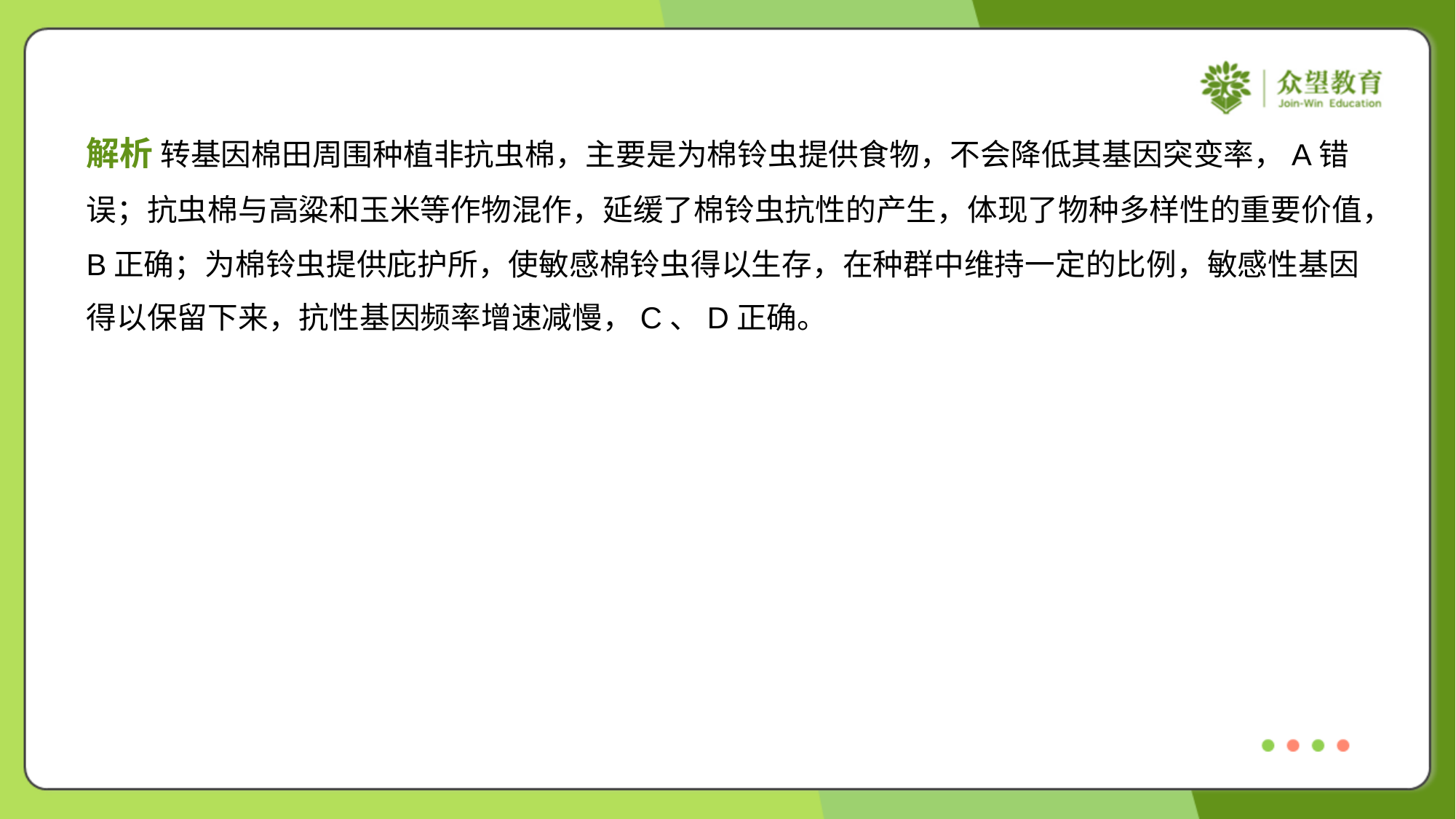

解析 转基因棉田周围种植非抗虫棉，主要是为棉铃虫提供食物，不会降低其基因突变率，A错
误；抗虫棉与高粱和玉米等作物混作，延缓了棉铃虫抗性的产生，体现了物种多样性的重要价值，
B正确；为棉铃虫提供庇护所，使敏感棉铃虫得以生存，在种群中维持一定的比例，敏感性基因
得以保留下来，抗性基因频率增速减慢，C、D正确。